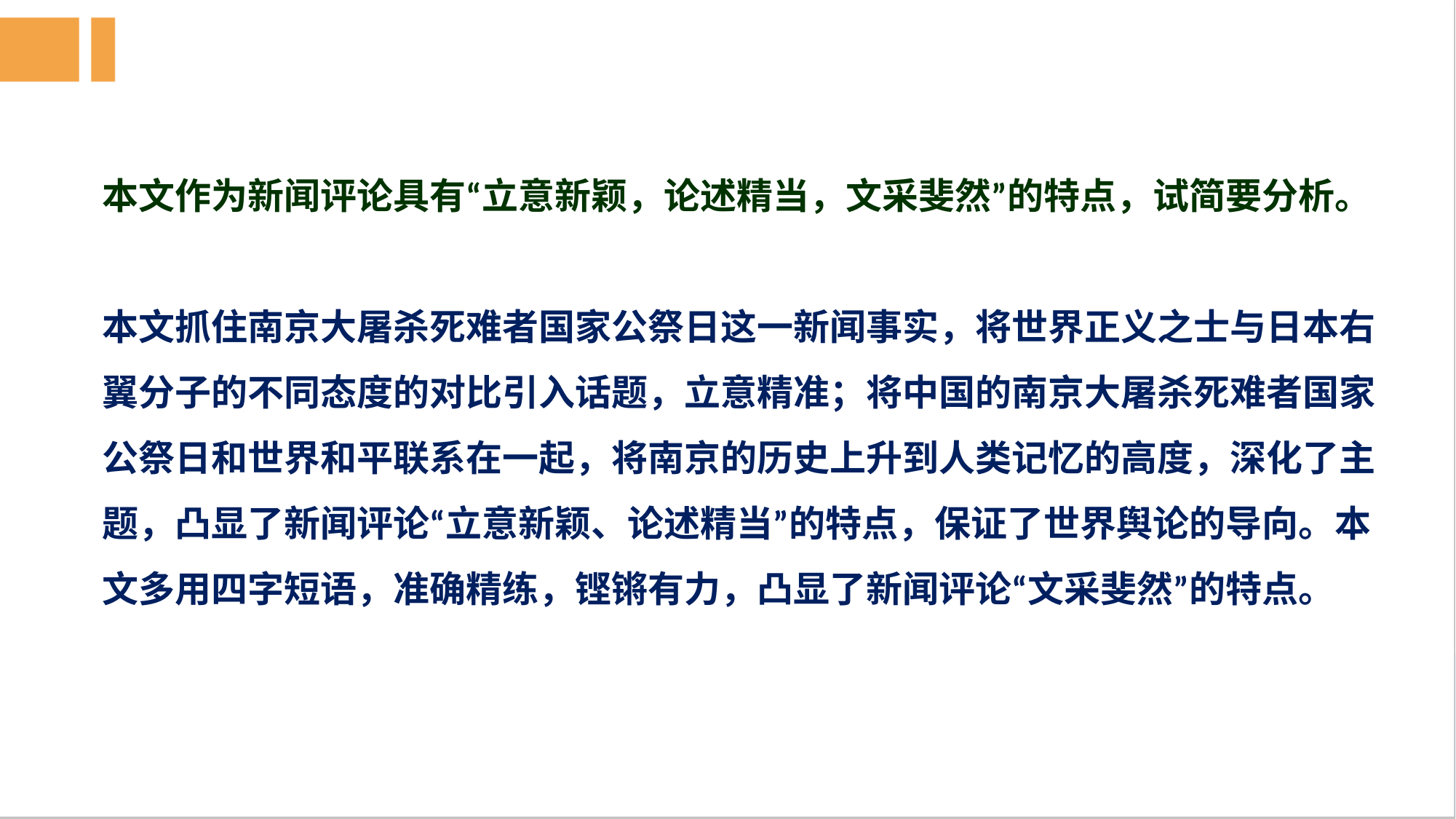

本文作为新闻评论具有“立意新颖，论述精当，文采斐然”的特点，试简要分析。

本文抓住南京大屠杀死难者国家公祭日这一新闻事实，将世界正义之士与日本右翼分子的不同态度的对比引入话题，立意精准；将中国的南京大屠杀死难者国家公祭日和世界和平联系在一起，将南京的历史上升到人类记忆的高度，深化了主题，凸显了新闻评论“立意新颖、论述精当”的特点，保证了世界舆论的导向。本文多用四字短语，准确精练，铿锵有力，凸显了新闻评论“文采斐然”的特点。